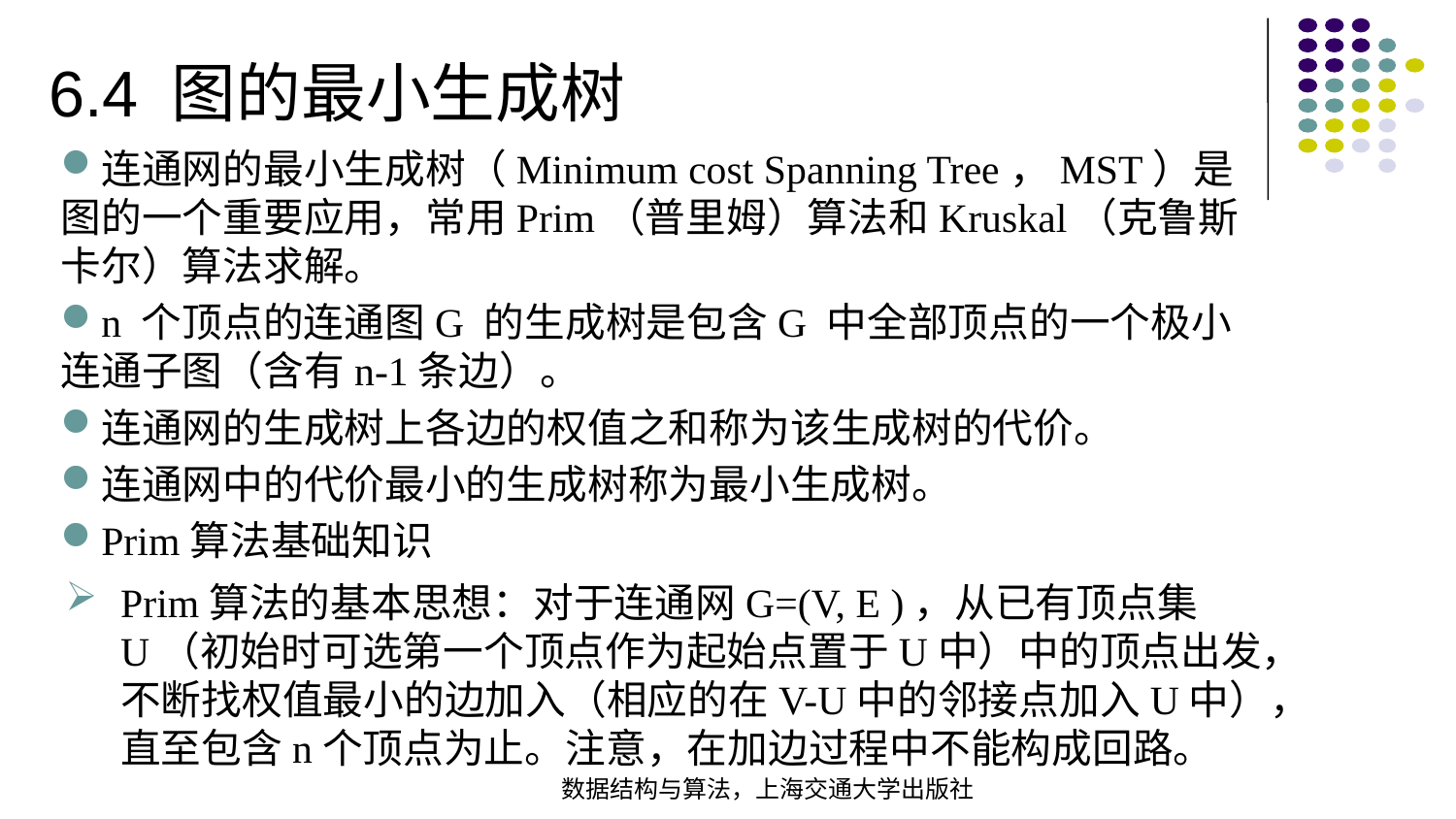

6.4 图的最小生成树
连通网的最小生成树（Minimum cost Spanning Tree，MST）是图的一个重要应用，常用Prim（普里姆）算法和Kruskal（克鲁斯卡尔）算法求解。
n 个顶点的连通图G 的生成树是包含G 中全部顶点的一个极小连通子图（含有n-1条边）。
连通网的生成树上各边的权值之和称为该生成树的代价。
连通网中的代价最小的生成树称为最小生成树。
Prim算法基础知识
Prim算法的基本思想：对于连通网G=(V, E )，从已有顶点集U（初始时可选第一个顶点作为起始点置于U中）中的顶点出发，不断找权值最小的边加入（相应的在V-U中的邻接点加入U中），直至包含n个顶点为止。注意，在加边过程中不能构成回路。